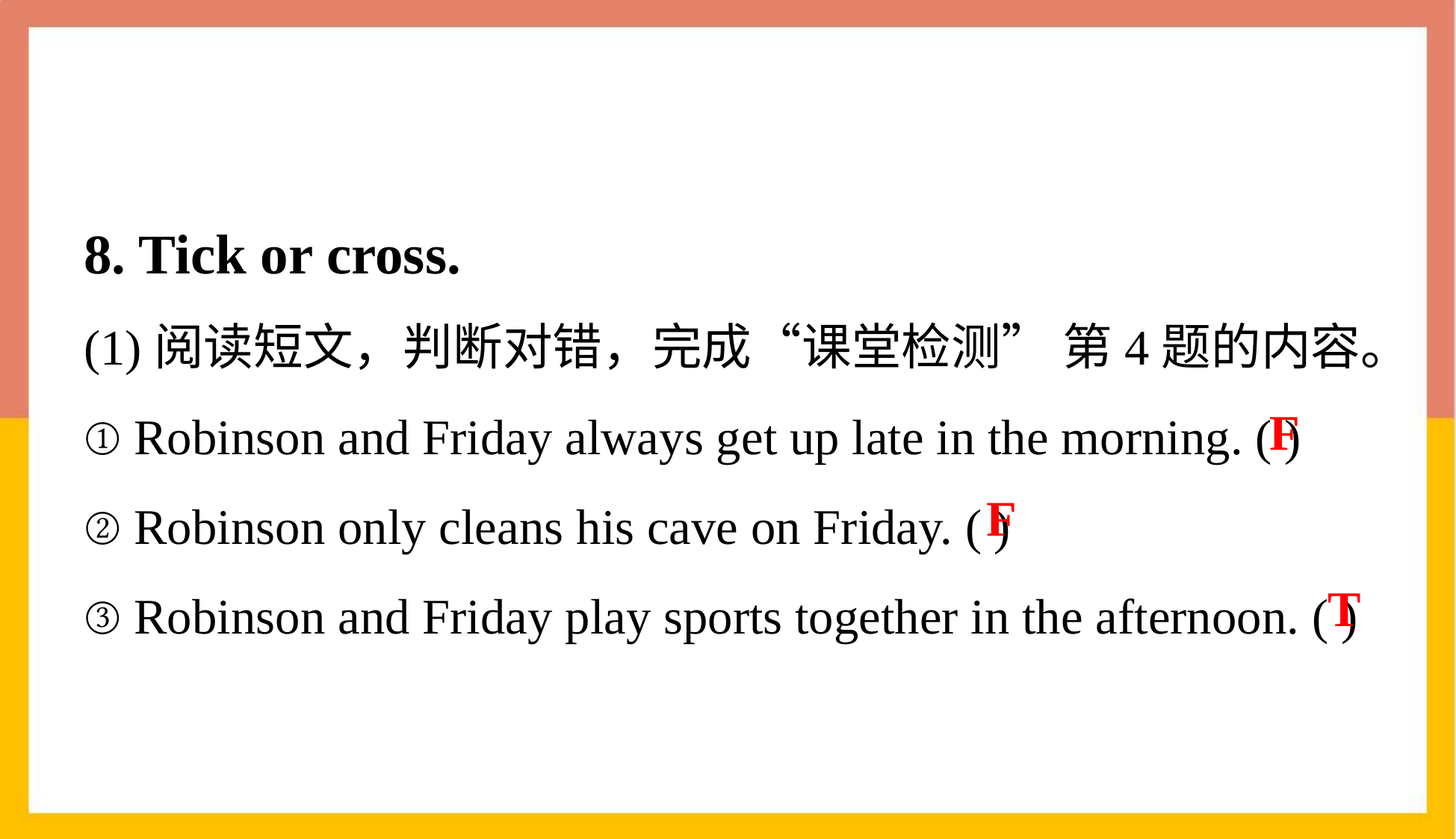

8. Tick or cross.
(1)阅读短文，判断对错，完成“课堂检测” 第4题的内容。
① Robinson and Friday always get up late in the morning. ( )
② Robinson only cleans his cave on Friday. ( )
③ Robinson and Friday play sports together in the afternoon. ( )

F
F
T